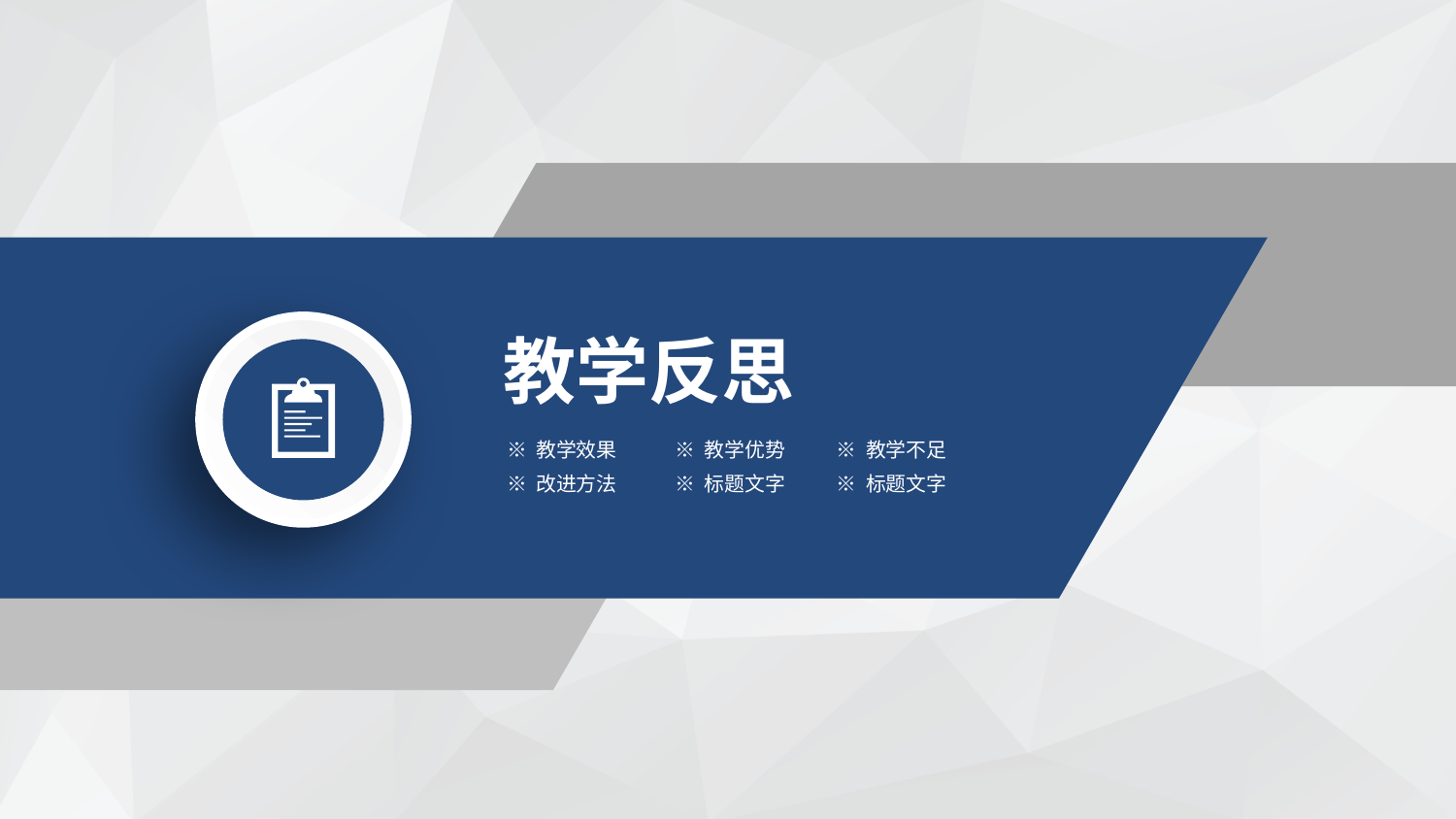

教学反思
※ 教学效果
※ 教学优势
※ 教学不足

※ 改进方法
※ 标题文字
※ 标题文字